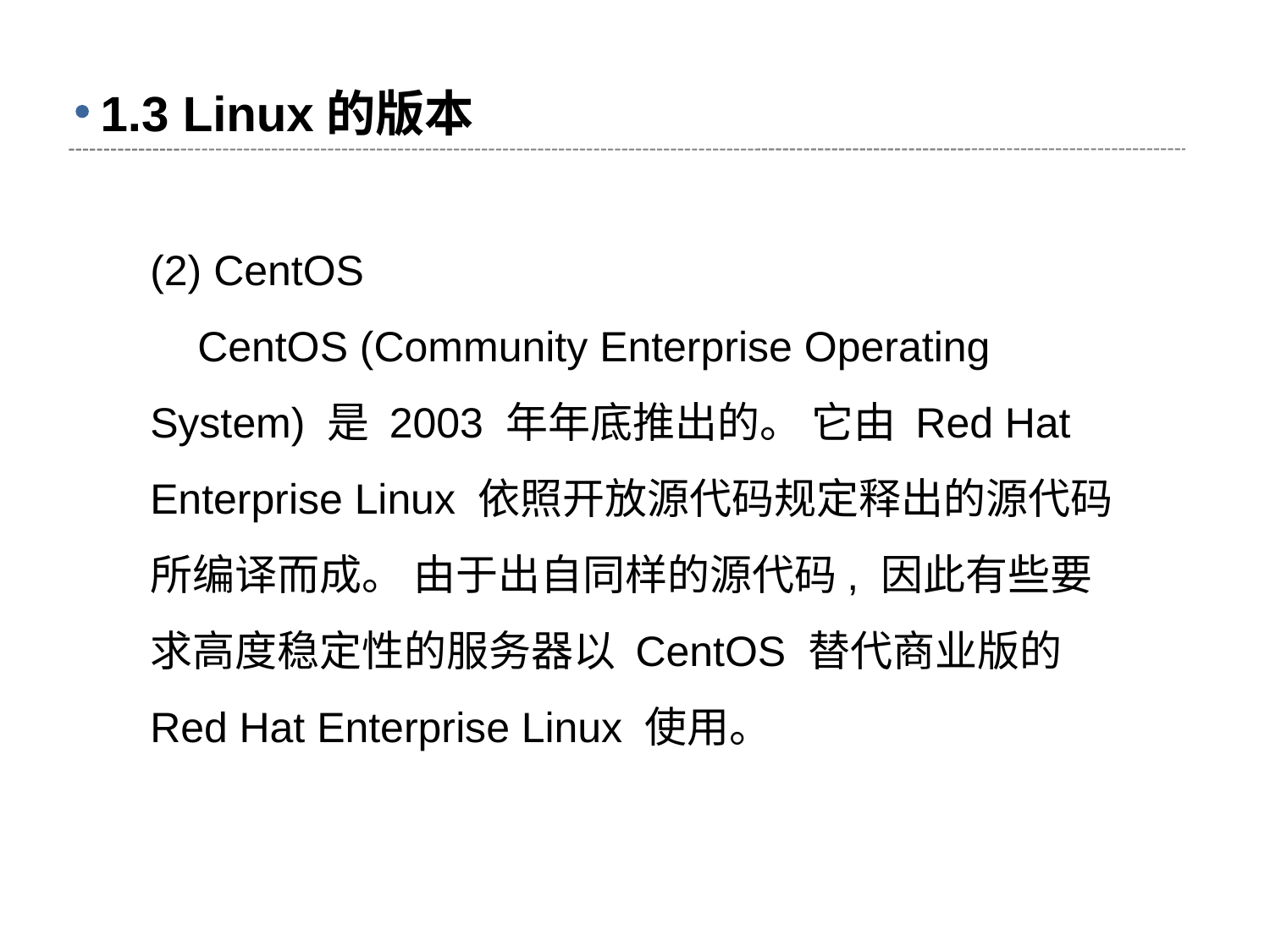

# 1.3 Linux的版本
(2) CentOS
    CentOS (Community Enterprise Operating System) 是 2003 年年底推出的。 它由 Red Hat Enterprise Linux 依照开放源代码规定释出的源代码所编译而成。 由于出自同样的源代码, 因此有些要求高度稳定性的服务器以 CentOS 替代商业版的 Red Hat Enterprise Linux 使用。